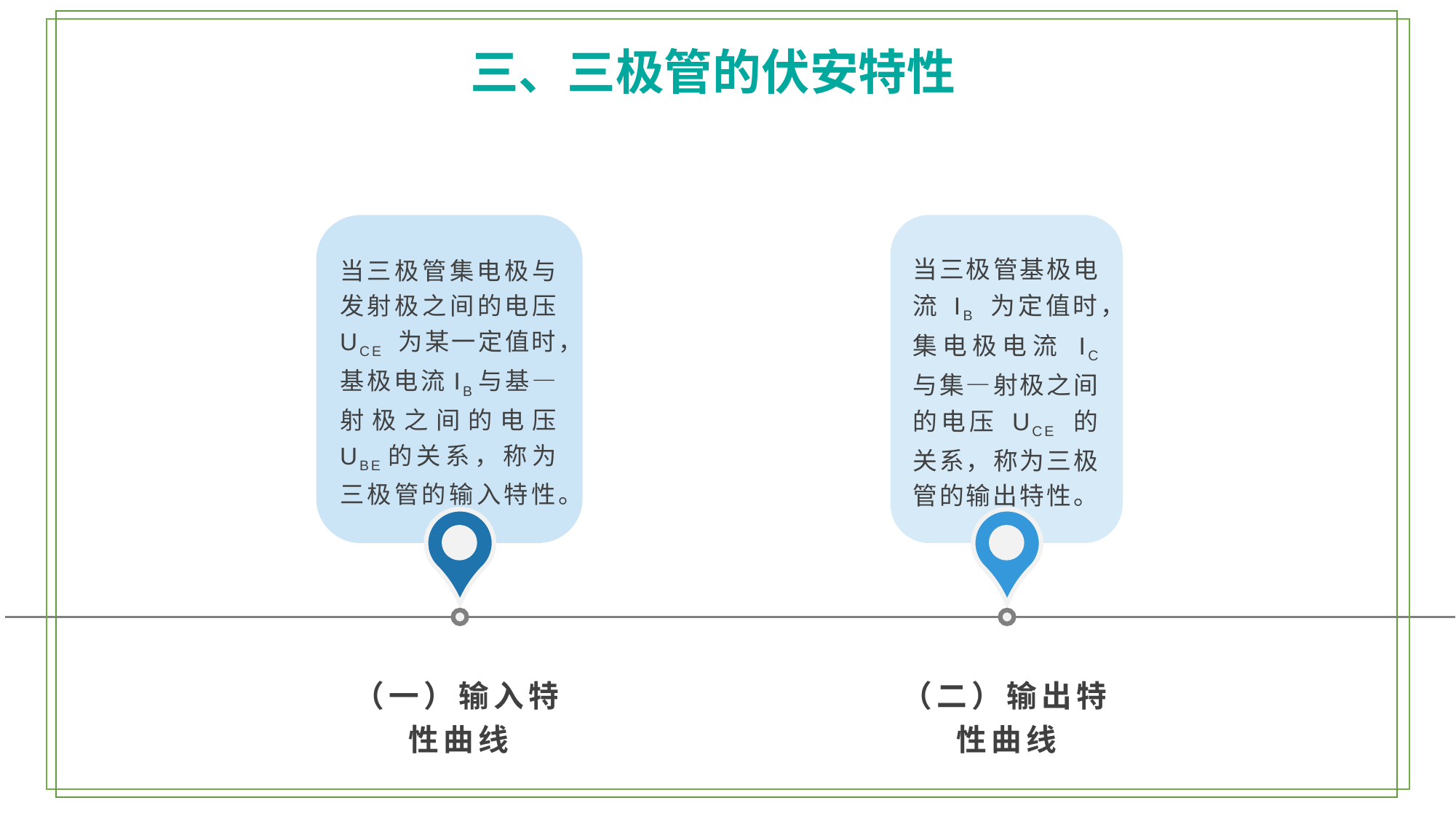

三、三极管的伏安特性
当三极管基极电流 IB 为定值时，集电极电流 IC 与集—射极之间的电压 UCE 的关系，称为三极管的输出特性。
当三极管集电极与发射极之间的电压 UCE 为某一定值时，基极电流IB与基—射极之间的电压 UBE的关系，称为三极管的输入特性。

（一）输入特性曲线
（二）输出特性曲线